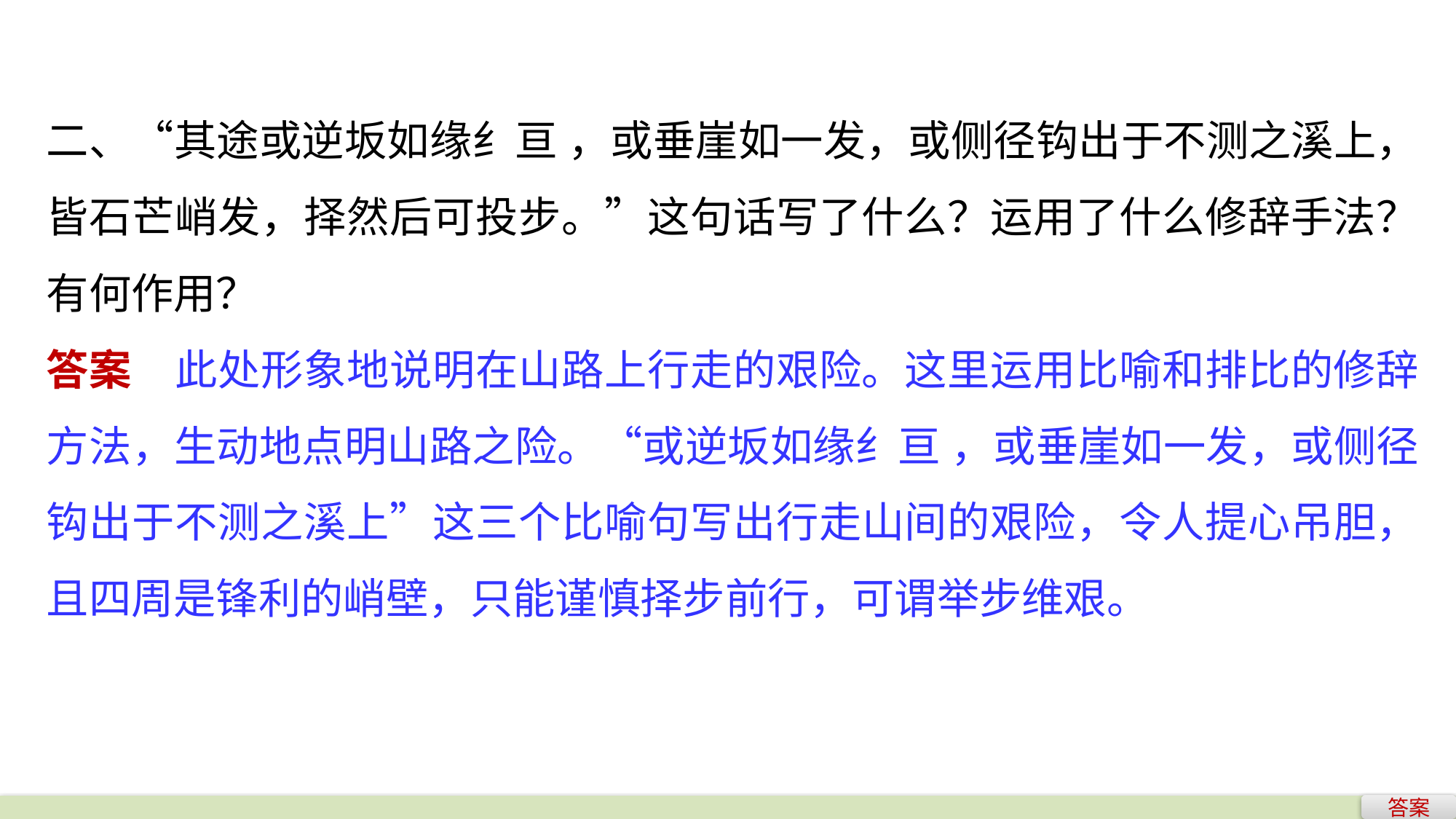

二、“其途或逆坂如缘纟亘 ，或垂崖如一发，或侧径钩出于不测之溪上，皆石芒峭发，择然后可投步。”这句话写了什么？运用了什么修辞手法？有何作用？
答案　此处形象地说明在山路上行走的艰险。这里运用比喻和排比的修辞方法，生动地点明山路之险。“或逆坂如缘纟亘 ，或垂崖如一发，或侧径钩出于不测之溪上”这三个比喻句写出行走山间的艰险，令人提心吊胆，且四周是锋利的峭壁，只能谨慎择步前行，可谓举步维艰。
答案